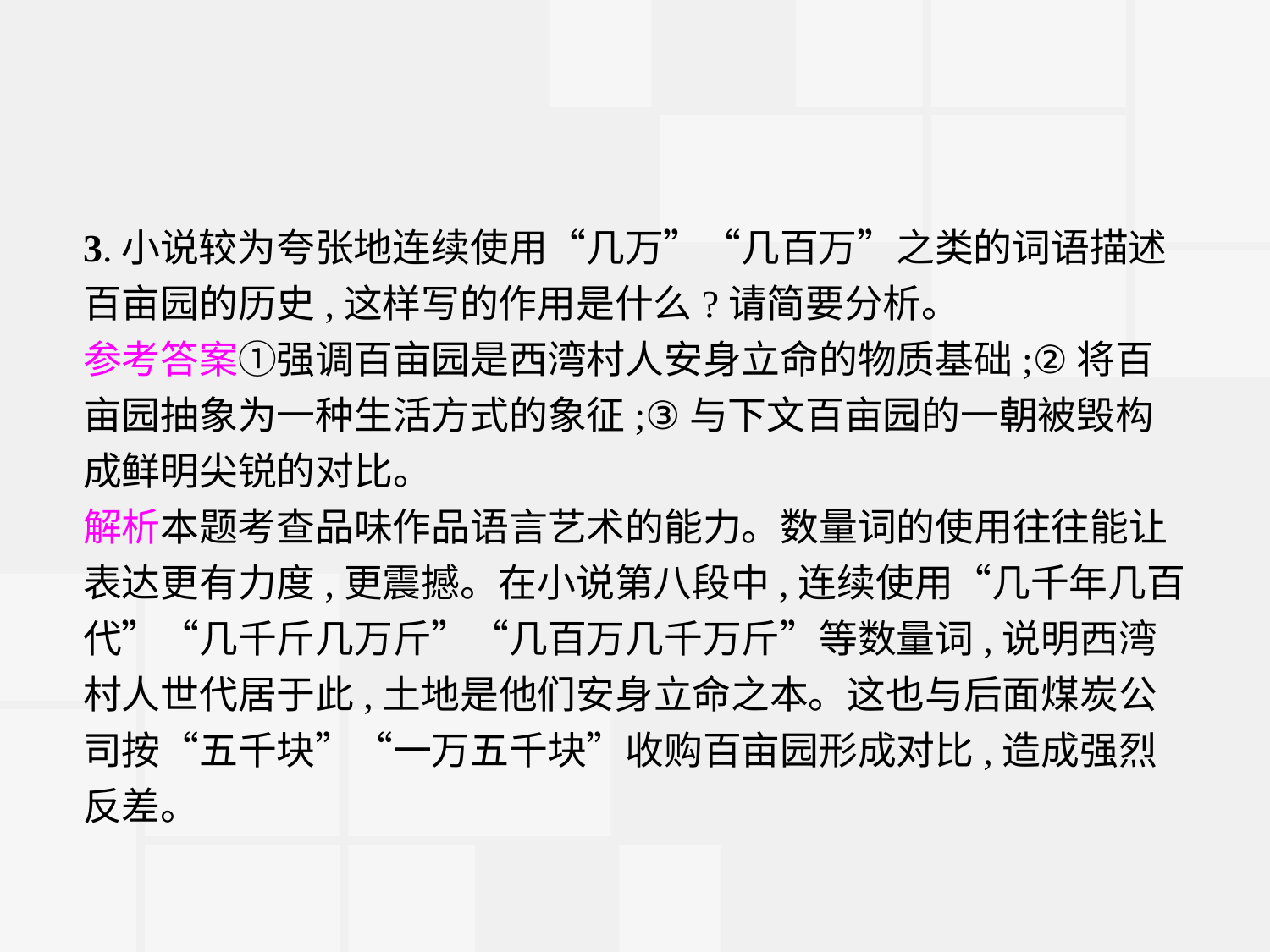

3.小说较为夸张地连续使用“几万”“几百万”之类的词语描述百亩园的历史,这样写的作用是什么?请简要分析。
参考答案①强调百亩园是西湾村人安身立命的物质基础;②将百亩园抽象为一种生活方式的象征;③与下文百亩园的一朝被毁构成鲜明尖锐的对比。
解析本题考查品味作品语言艺术的能力。数量词的使用往往能让表达更有力度,更震撼。在小说第八段中,连续使用“几千年几百代”“几千斤几万斤”“几百万几千万斤”等数量词,说明西湾村人世代居于此,土地是他们安身立命之本。这也与后面煤炭公司按“五千块”“一万五千块”收购百亩园形成对比,造成强烈反差。